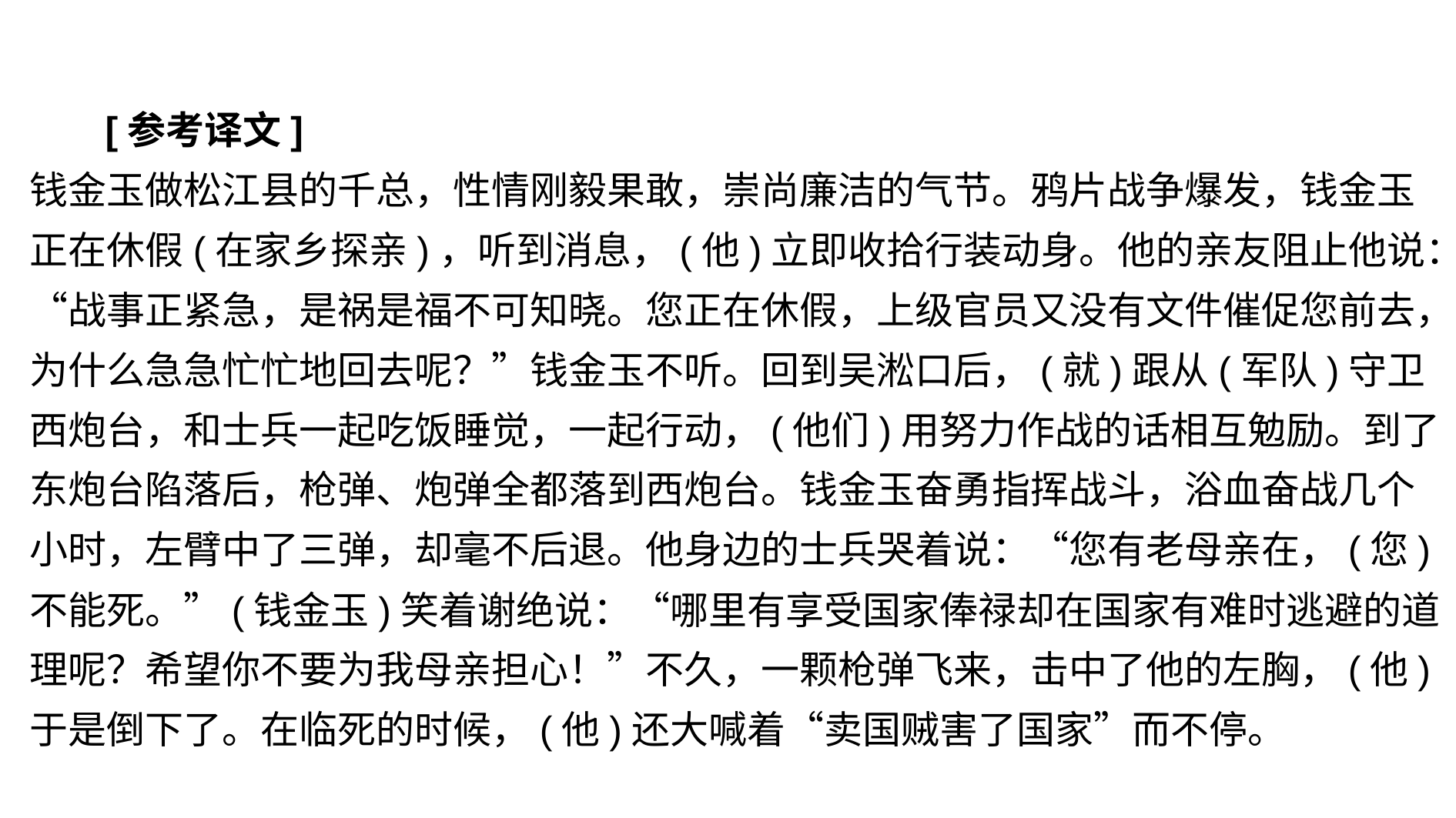

[参考译文]
钱金玉做松江县的千总，性情刚毅果敢，崇尚廉洁的气节。鸦片战争爆发，钱金玉正在休假(在家乡探亲)，听到消息，(他)立即收拾行装动身。他的亲友阻止他说：“战事正紧急，是祸是福不可知晓。您正在休假，上级官员又没有文件催促您前去，为什么急急忙忙地回去呢？”钱金玉不听。回到吴淞口后，(就)跟从(军队)守卫西炮台，和士兵一起吃饭睡觉，一起行动，(他们)用努力作战的话相互勉励。到了东炮台陷落后，枪弹、炮弹全都落到西炮台。钱金玉奋勇指挥战斗，浴血奋战几个小时，左臂中了三弹，却毫不后退。他身边的士兵哭着说：“您有老母亲在，(您)不能死。”(钱金玉)笑着谢绝说：“哪里有享受国家俸禄却在国家有难时逃避的道理呢？希望你不要为我母亲担心！”不久，一颗枪弹飞来，击中了他的左胸，(他)于是倒下了。在临死的时候，(他)还大喊着“卖国贼害了国家”而不停。